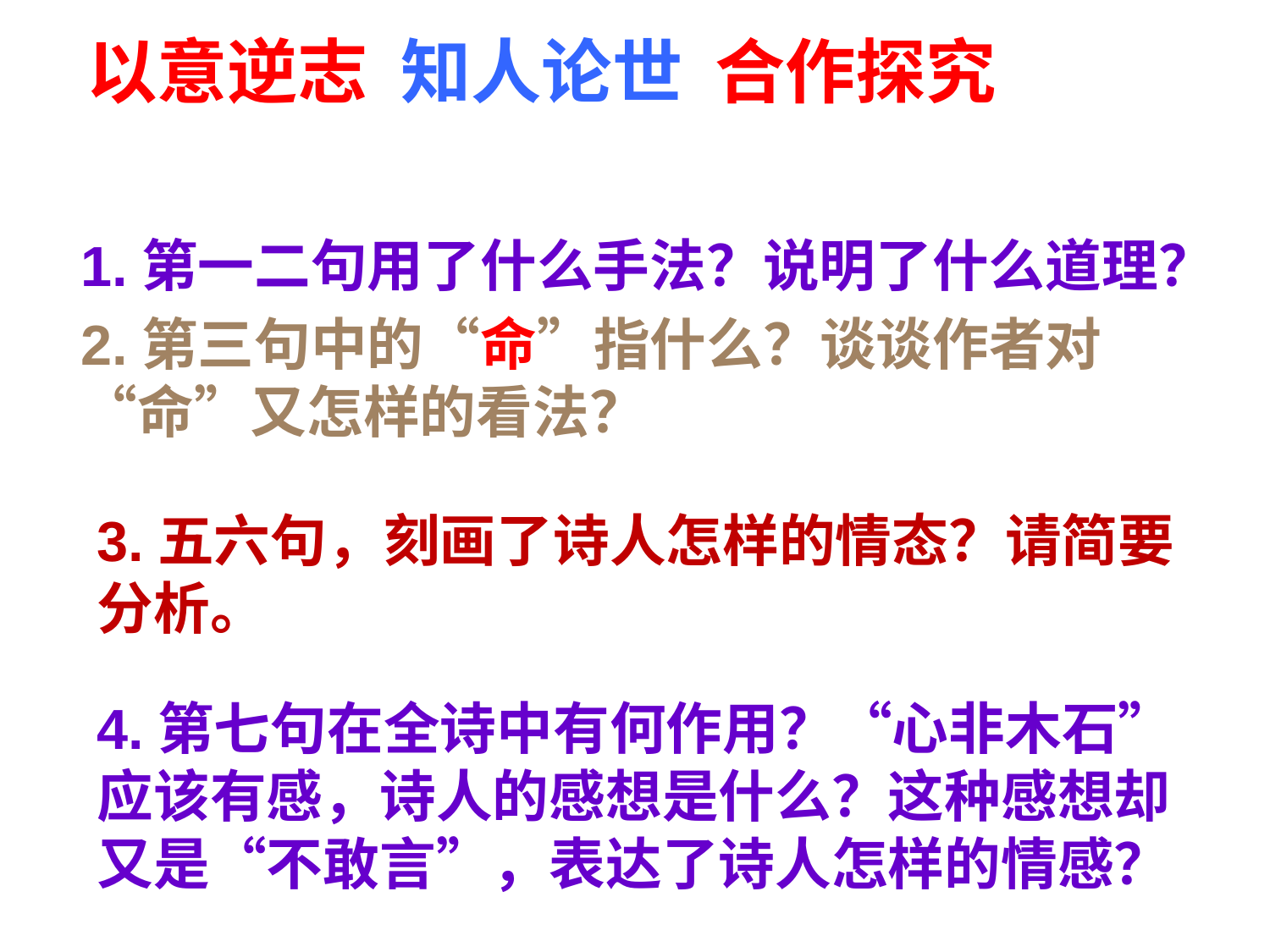

以意逆志  知人论世  合作探究

1.第一二句用了什么手法？说明了什么道理？
2.第三句中的“命”指什么？谈谈作者对“命”又怎样的看法？

3.五六句，刻画了诗人怎样的情态？请简要分析。

4.第七句在全诗中有何作用？“心非木石”应该有感，诗人的感想是什么？这种感想却又是“不敢言”，表达了诗人怎样的情感？